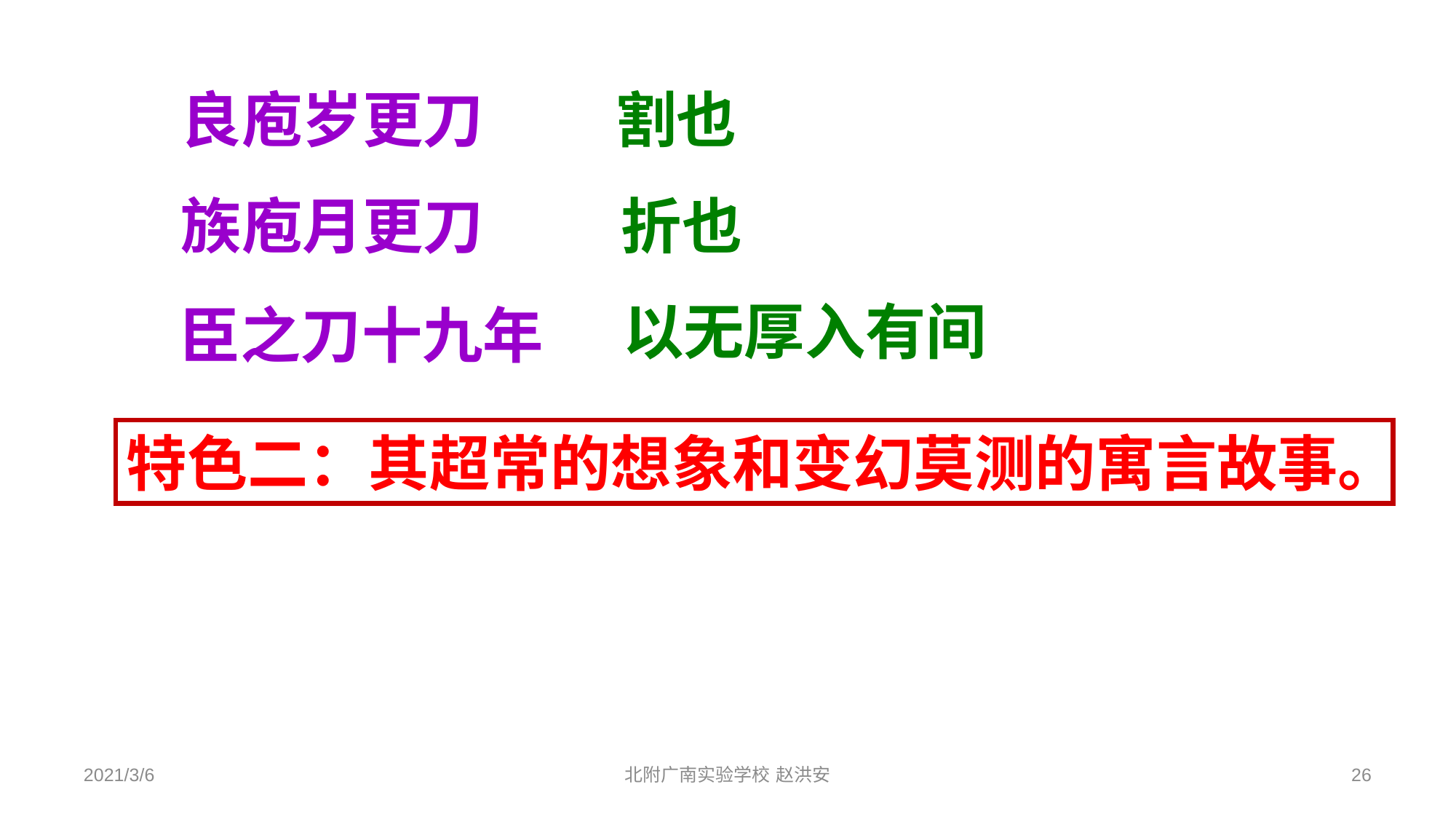

良庖岁更刀
割也
族庖月更刀
折也
以无厚入有间
臣之刀十九年
特色二：其超常的想象和变幻莫测的寓言故事。
2021/3/6
北附广南实验学校 赵洪安
26